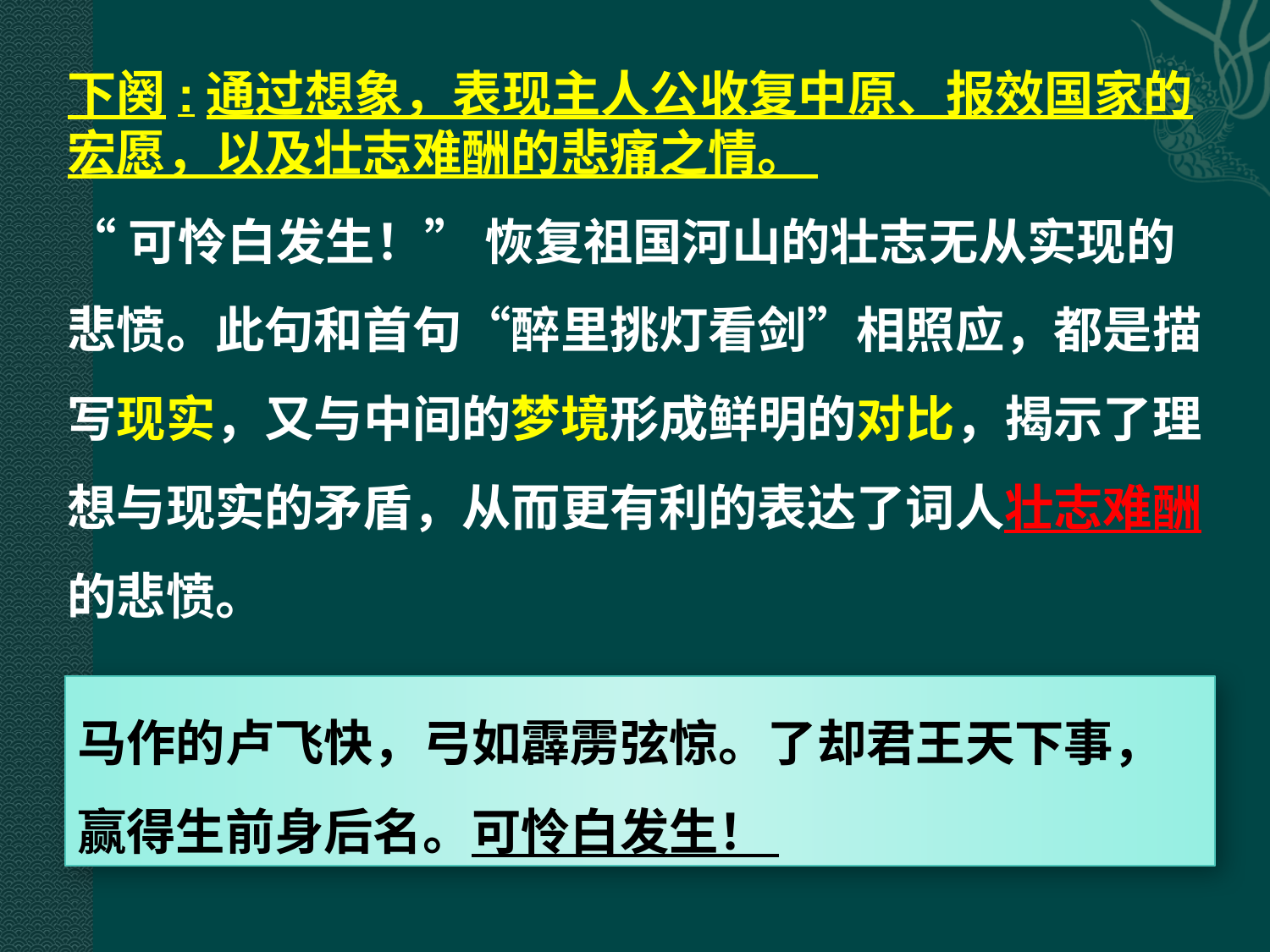

下阕:通过想象，表现主人公收复中原、报效国家的宏愿，以及壮志难酬的悲痛之情。
“可怜白发生！” 恢复祖国河山的壮志无从实现的悲愤。此句和首句“醉里挑灯看剑”相照应，都是描写现实，又与中间的梦境形成鲜明的对比，揭示了理想与现实的矛盾，从而更有利的表达了词人壮志难酬的悲愤。
马作的卢飞快，弓如霹雳弦惊。了却君王天下事，赢得生前身后名。可怜白发生！